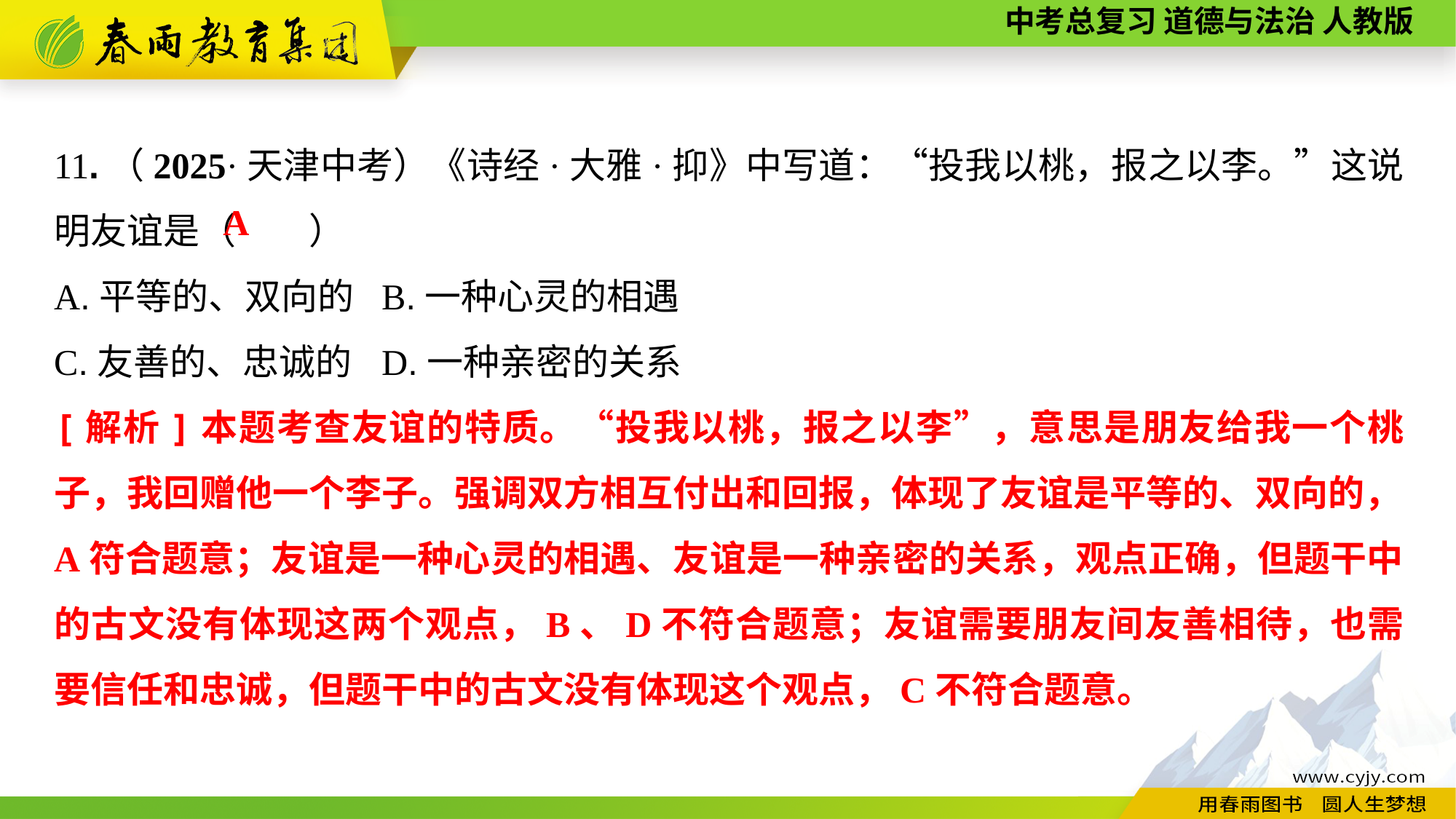

11.（2025·天津中考）《诗经·大雅·抑》中写道：“投我以桃，报之以李。”这说明友谊是（　　）
A.平等的、双向的	B.一种心灵的相遇
C.友善的、忠诚的	D.一种亲密的关系
A
[解析]本题考查友谊的特质。“投我以桃，报之以李”，意思是朋友给我一个桃子，我回赠他一个李子。强调双方相互付出和回报，体现了友谊是平等的、双向的，A符合题意；友谊是一种心灵的相遇、友谊是一种亲密的关系，观点正确，但题干中的古文没有体现这两个观点，B、D不符合题意；友谊需要朋友间友善相待，也需要信任和忠诚，但题干中的古文没有体现这个观点，C不符合题意。